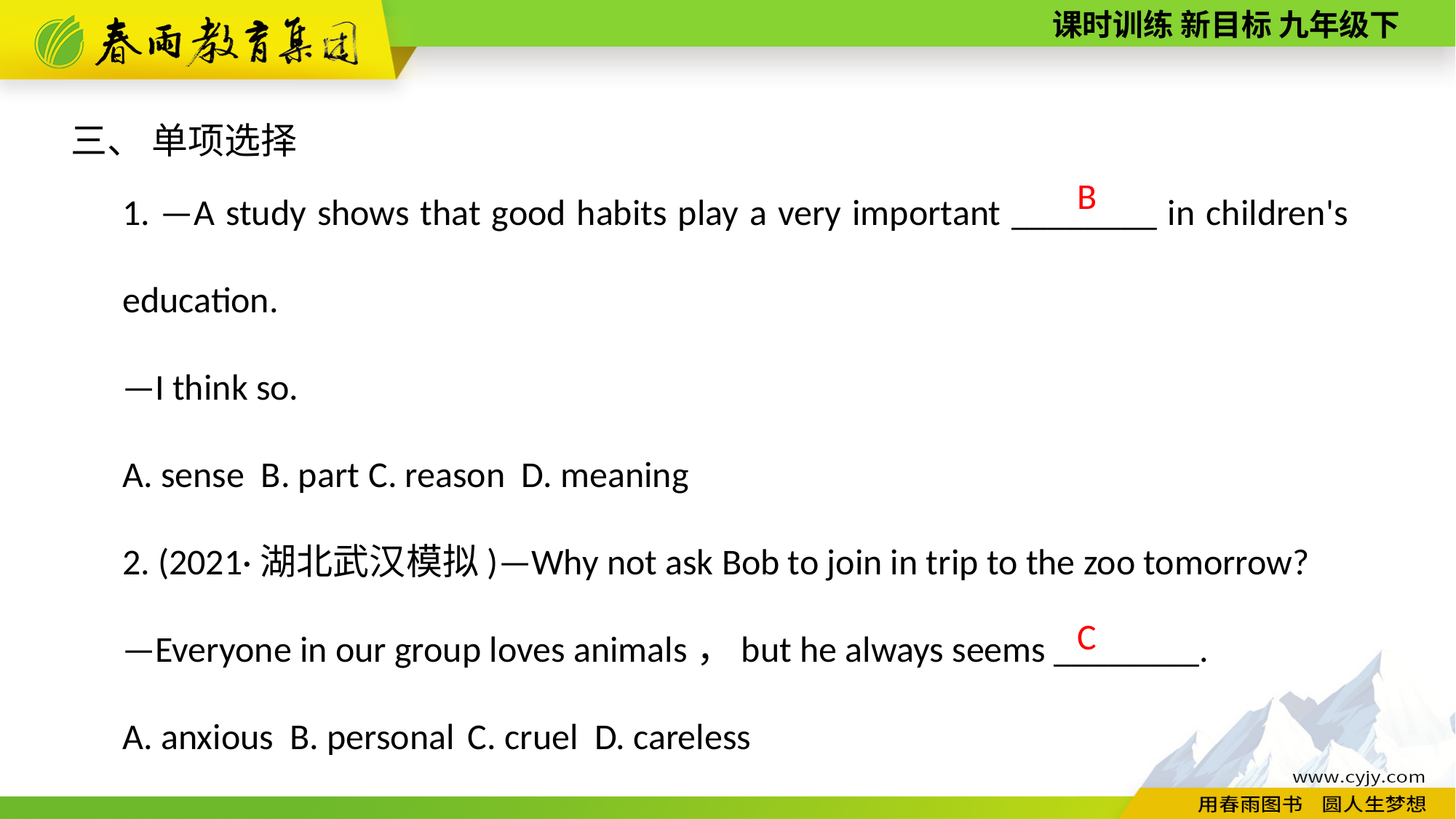

三、 单项选择
1. —A study shows that good habits play a very important ________ in children's education.
—I think so.
A. sense  B. part  C. reason  D. meaning
2. (2021·湖北武汉模拟)—Why not ask Bob to join in trip to the zoo tomorrow?
—Everyone in our group loves animals，but he always seems ________.
A. anxious  B. personal   C. cruel  D. careless
B
C